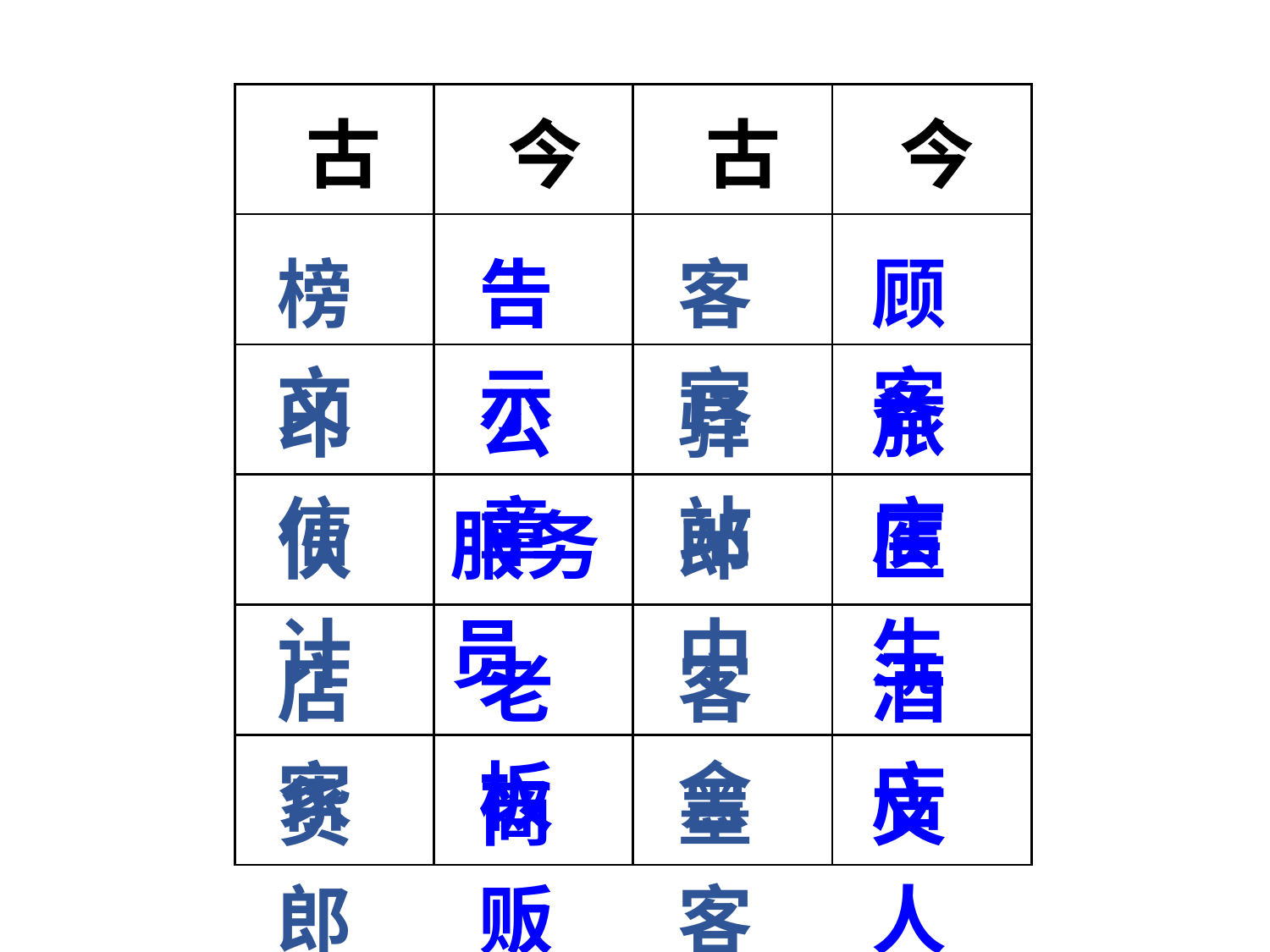

古
今
古
今
|  |  |  |  |
| --- | --- | --- | --- |
|  |  |  |  |
|  |  |  |  |
|  |  |  |  |
|  |  |  |  |
|  |  |  |  |
榜文
告示
客官
顾客
印信
公章
驿站
旅店
伙计
服务员
郎中
医生
店家
老板
客舍
酒店
货郎
商贩
墨客
文人